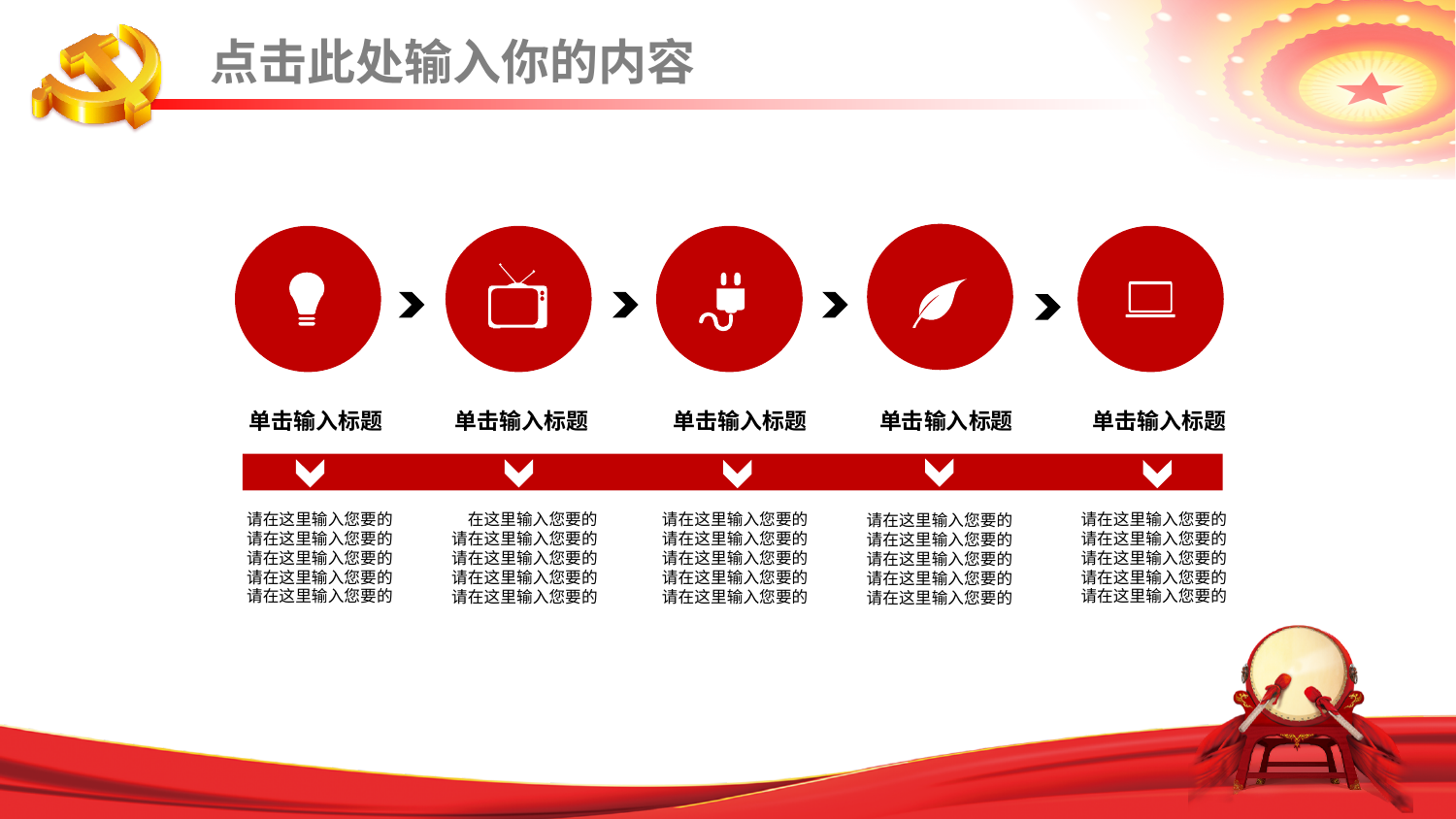

点击此处输入你的内容

单击输入标题
单击输入标题
单击输入标题
单击输入标题
单击输入标题

请在这里输入您要的
请在这里输入您要的
请在这里输入您要的
请在这里输入您要的
请在这里输入您要的

请在这里输入您要的
请在这里输入您要的
请在这里输入您要的
请在这里输入您要的
请在这里输入您要的

请在这里输入您要的
请在这里输入您要的
请在这里输入您要的
请在这里输入您要的
请在这里输入您要的

请在这里输入您要的
请在这里输入您要的
请在这里输入您要的
请在这里输入您要的
请在这里输入您要的

请在这里输入您要的
请在这里输入您要的
请在这里输入您要的
请在这里输入您要的
请在这里输入您要的